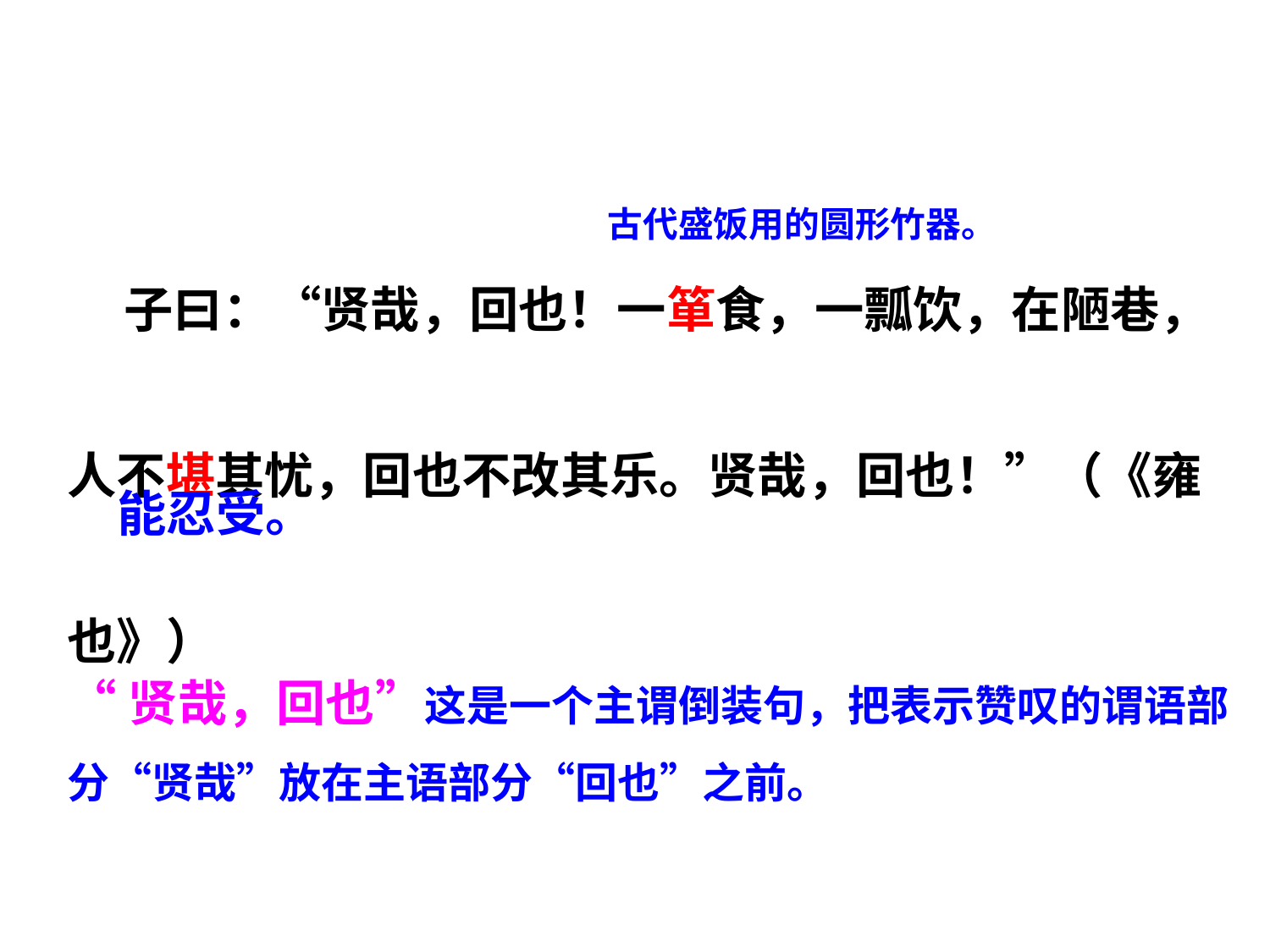

子曰：“贤哉，回也！一箪食，一瓢饮，在陋巷，人不堪其忧，回也不改其乐。贤哉，回也！”（《雍也》）
古代盛饭用的圆形竹器。
能忍受。
“贤哉，回也”这是一个主谓倒装句，把表示赞叹的谓语部分“贤哉”放在主语部分“回也”之前。